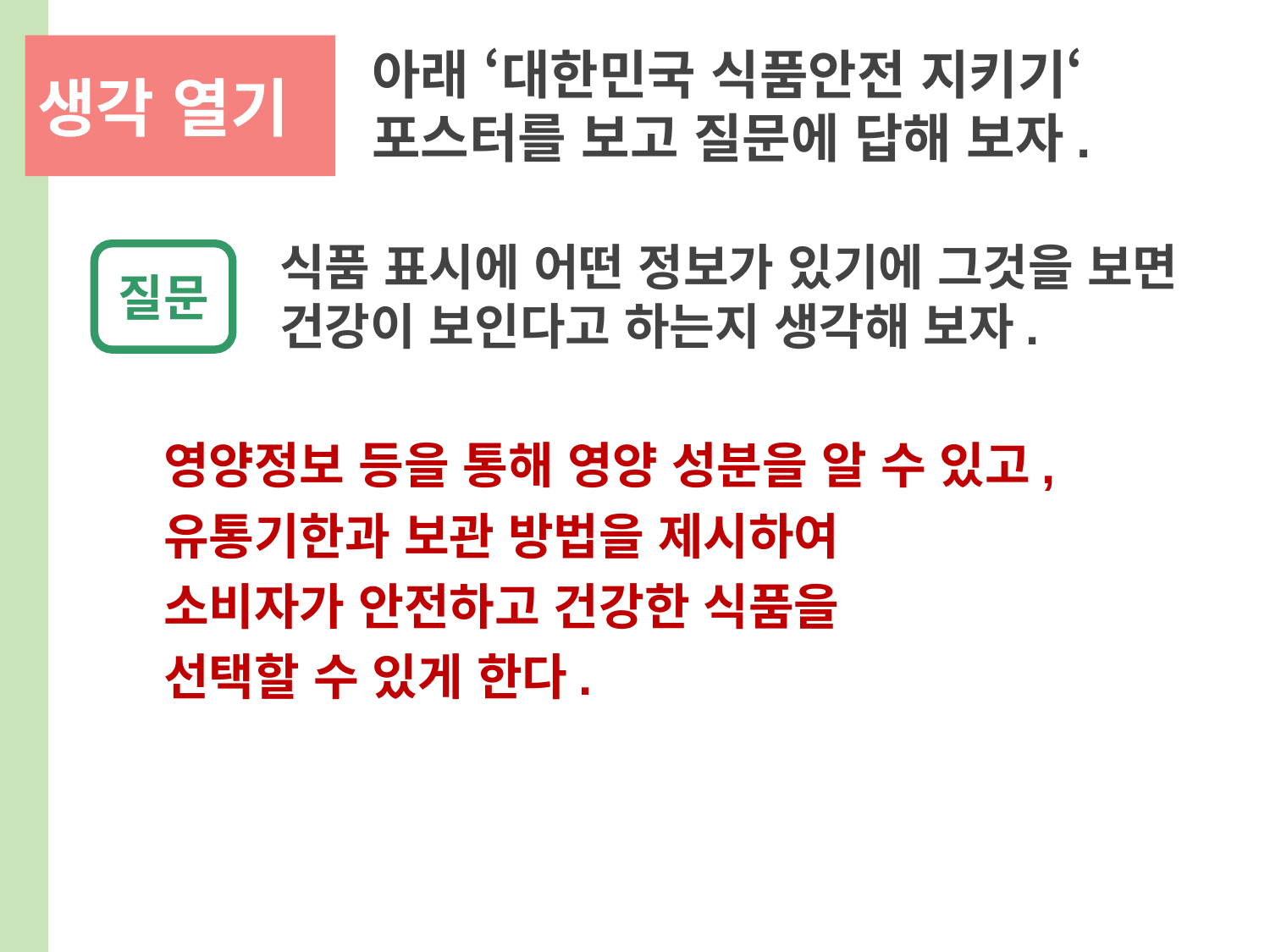

아래 ‘대한민국 식품안전 지키기‘ 포스터를 보고 질문에 답해 보자.
식품 표시에 어떤 정보가 있기에 그것을 보면 건강이 보인다고 하는지 생각해 보자.
질문
영양정보 등을 통해 영양 성분을 알 수 있고, 유통기한과 보관 방법을 제시하여
소비자가 안전하고 건강한 식품을
선택할 수 있게 한다.